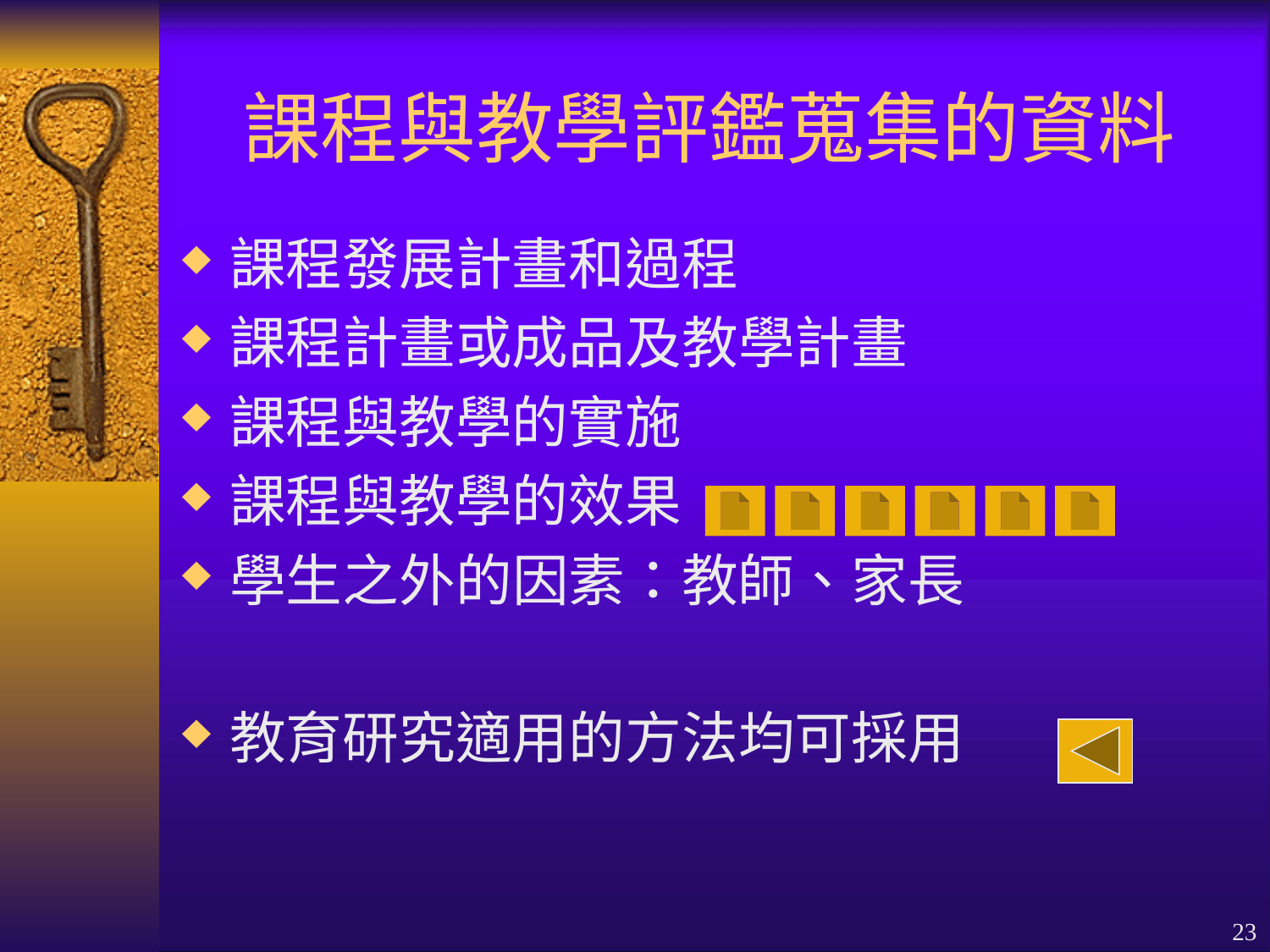

# 課程與教學評鑑蒐集的資料
課程發展計畫和過程
課程計畫或成品及教學計畫
課程與教學的實施
課程與教學的效果
學生之外的因素：教師、家長

教育研究適用的方法均可採用

23